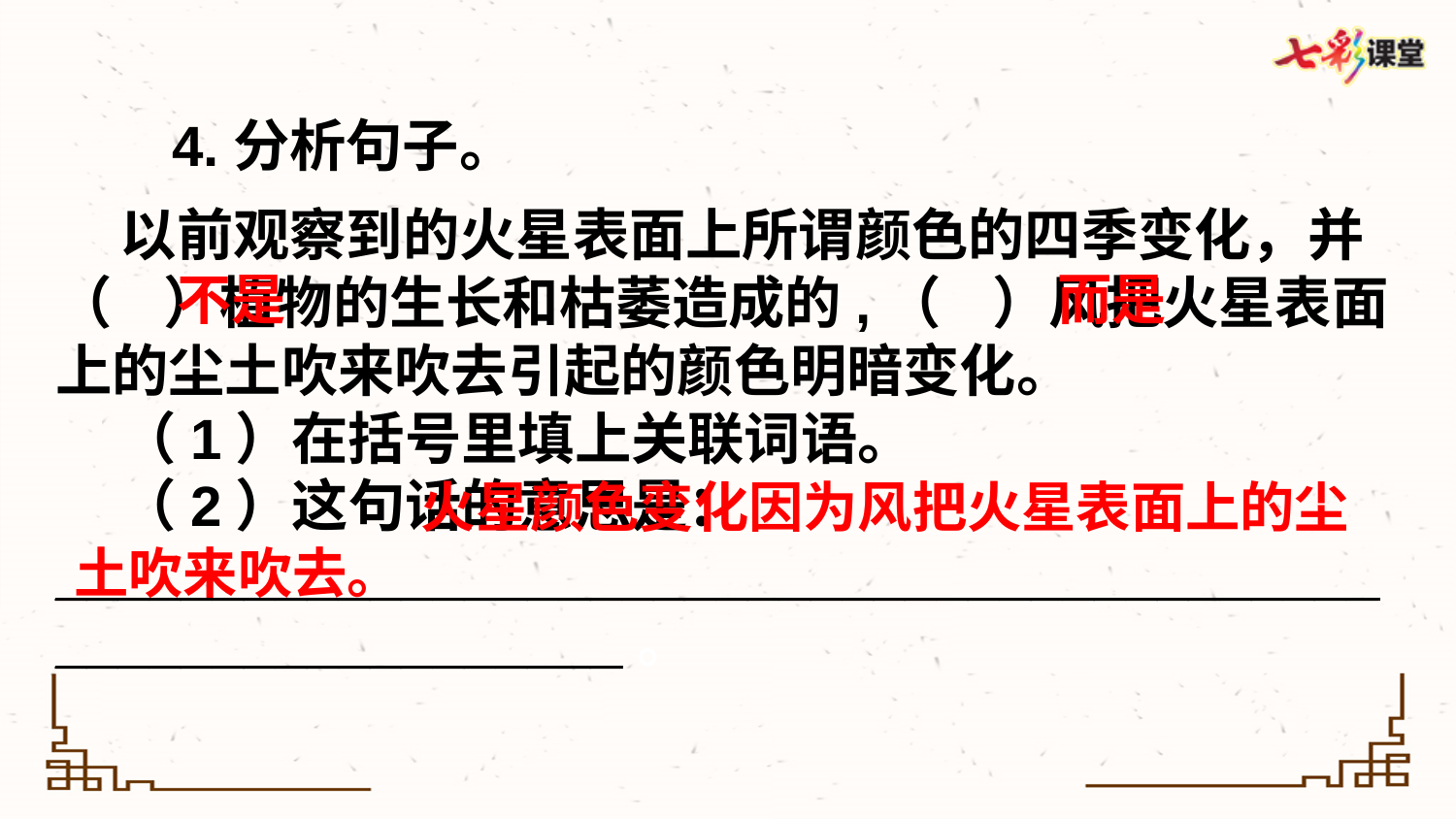

4.分析句子。

    以前观察到的火星表面上所谓颜色的四季变化，并（    ）植物的生长和枯萎造成的,（    ）风把火星表面上的尘土吹来吹去引起的颜色明暗变化。
    （1）在括号里填上关联词语。
    （2）这句话的意思是：____________________________________________________________。
不是
而是
                           火星颜色变化因为风把火星表面上的尘土吹来吹去。